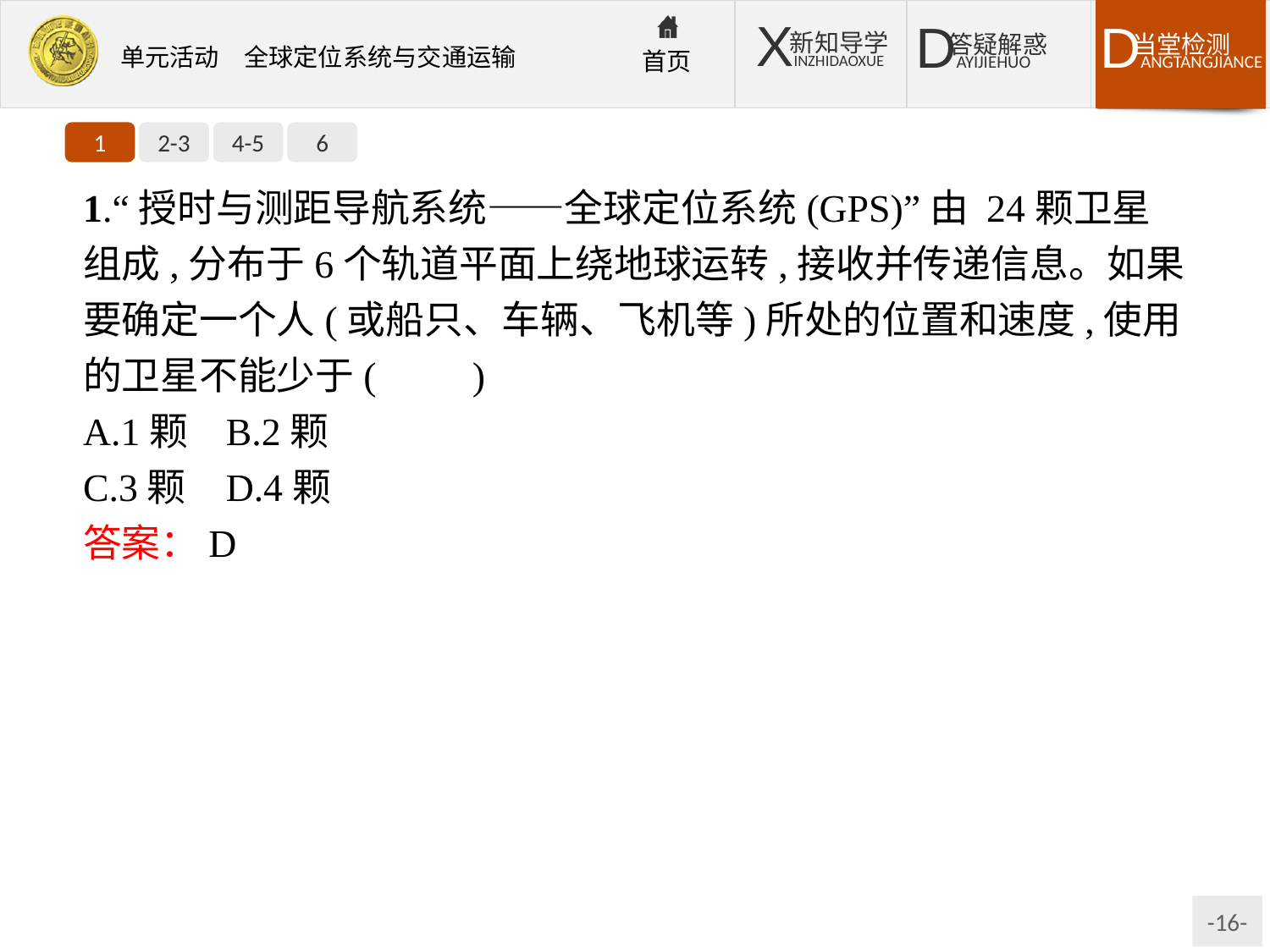

1
2-3
4-5
6
1.“授时与测距导航系统——全球定位系统(GPS)”由 24颗卫星组成,分布于6个轨道平面上绕地球运转,接收并传递信息。如果要确定一个人(或船只、车辆、飞机等)所处的位置和速度,使用的卫星不能少于(　　)
A.1颗	B.2颗
C.3颗	D.4颗
答案：D